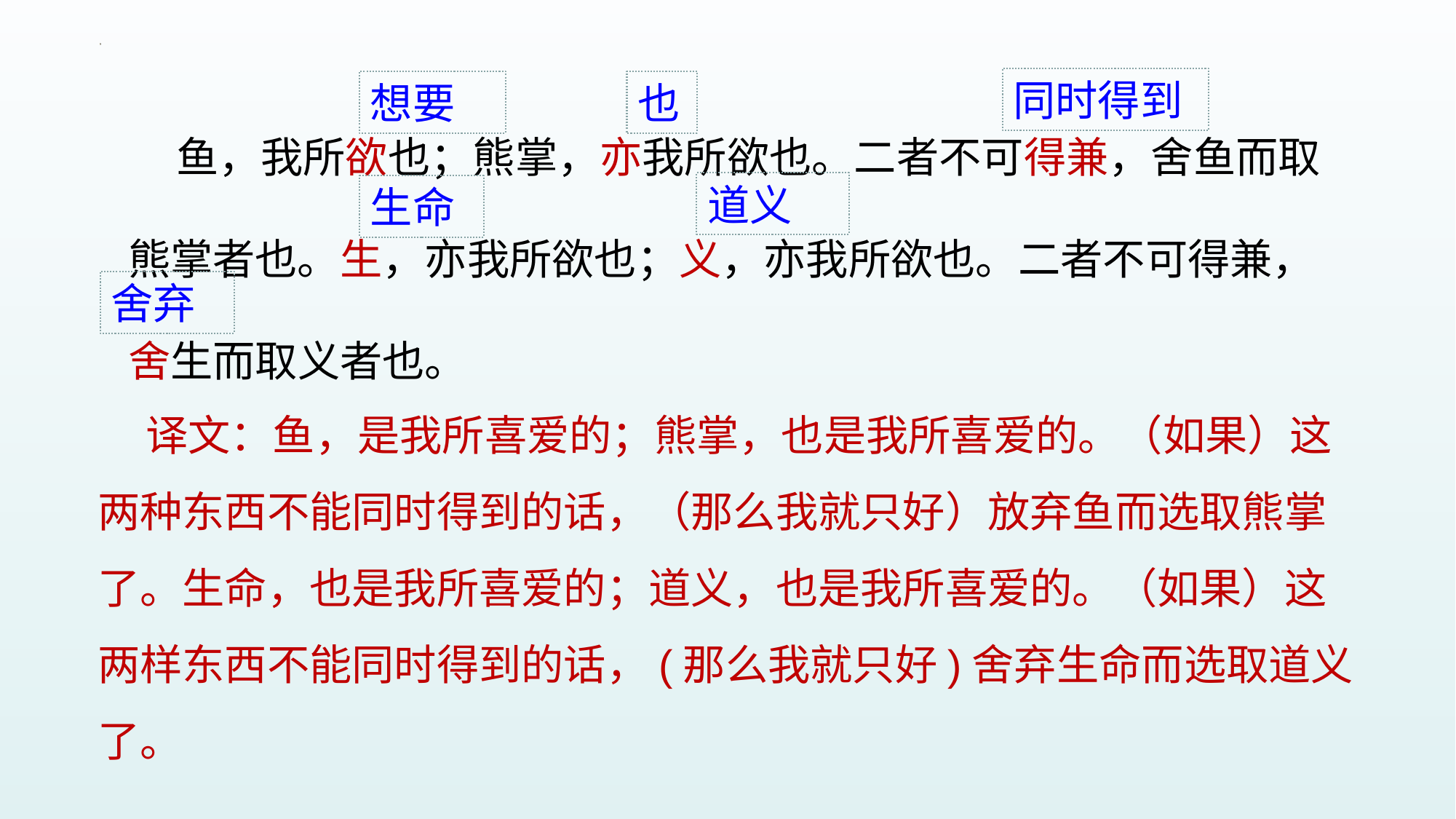

同时得到
想要
也
    鱼，我所欲也；熊掌，亦我所欲也。二者不可得兼，舍鱼而取熊掌者也。生，亦我所欲也；义，亦我所欲也。二者不可得兼，舍生而取义者也。
道义
生命
舍弃

    译文：鱼，是我所喜爱的；熊掌，也是我所喜爱的。（如果）这两种东西不能同时得到的话，（那么我就只好）放弃鱼而选取熊掌了。生命，也是我所喜爱的；道义，也是我所喜爱的。（如果）这两样东西不能同时得到的话，(那么我就只好)舍弃生命而选取道义了。